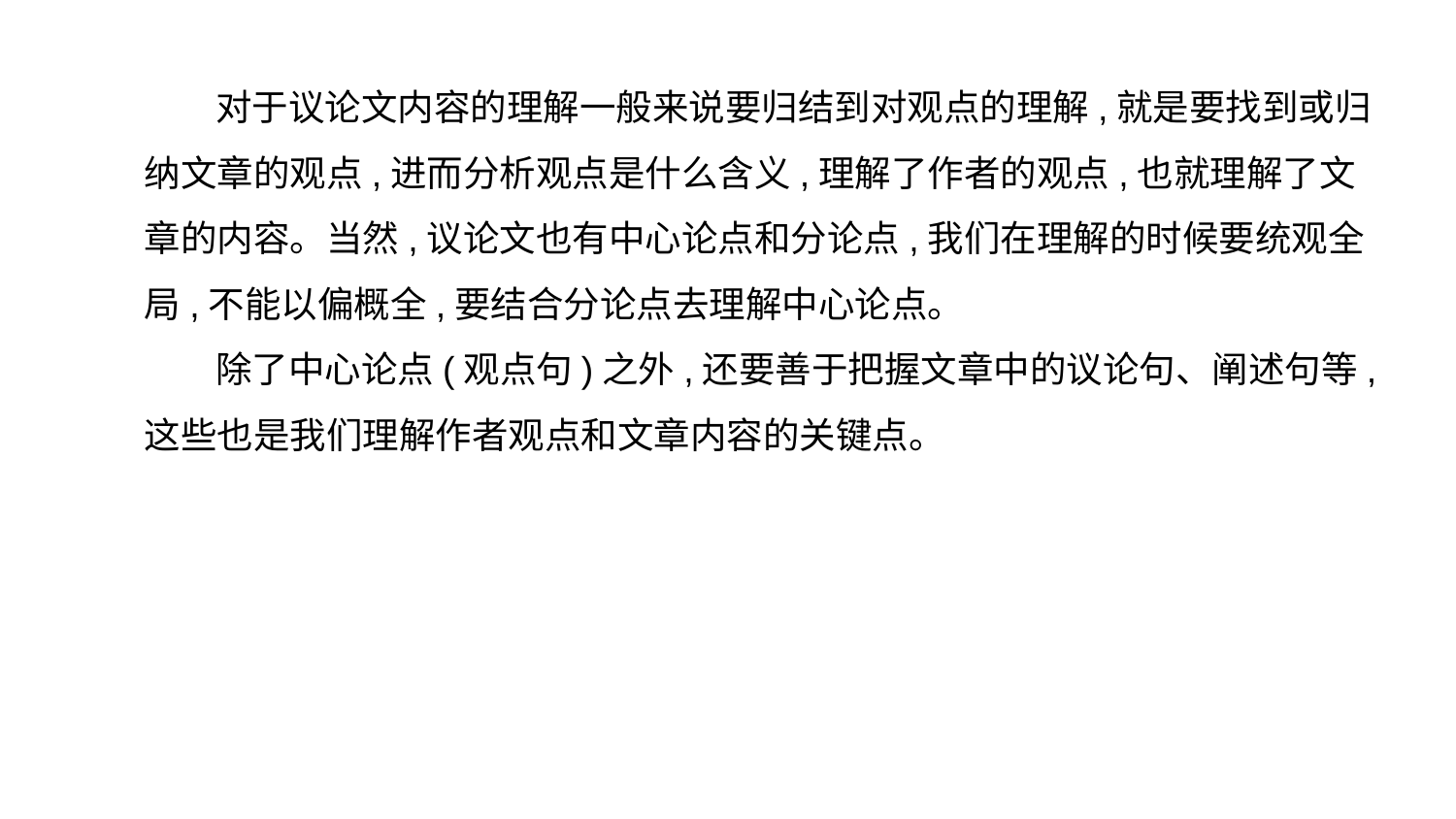

对于议论文内容的理解一般来说要归结到对观点的理解,就是要找到或归纳文章的观点,进而分析观点是什么含义,理解了作者的观点,也就理解了文章的内容。当然,议论文也有中心论点和分论点,我们在理解的时候要统观全局,不能以偏概全,要结合分论点去理解中心论点。
除了中心论点(观点句)之外,还要善于把握文章中的议论句、阐述句等,这些也是我们理解作者观点和文章内容的关键点。